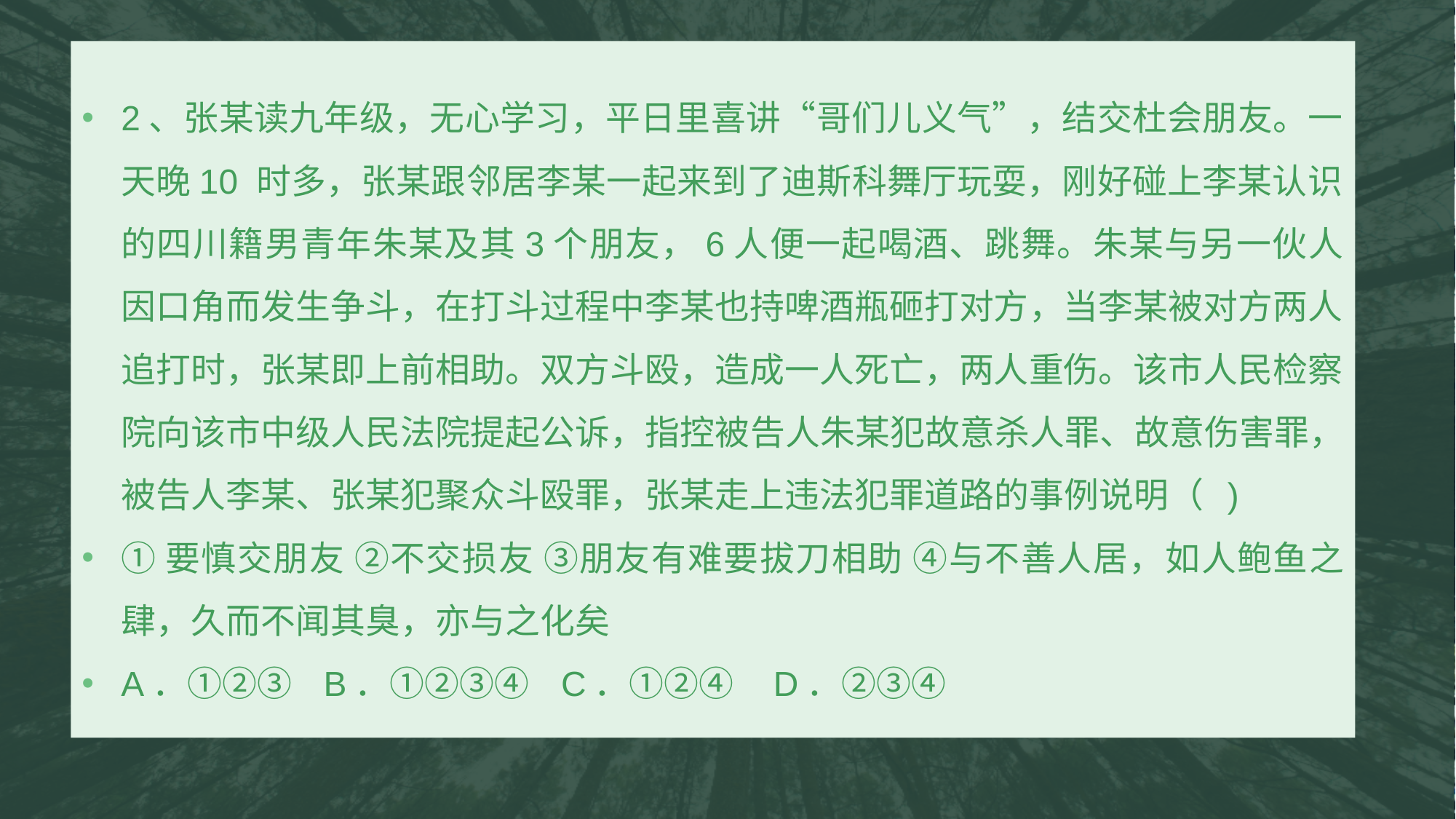

2、张某读九年级，无心学习，平日里喜讲“哥们儿义气”，结交杜会朋友。一天晚10 时多，张某跟邻居李某一起来到了迪斯科舞厅玩耍，刚好碰上李某认识的四川籍男青年朱某及其3个朋友，6人便一起喝酒、跳舞。朱某与另一伙人因口角而发生争斗，在打斗过程中李某也持啤酒瓶砸打对方，当李某被对方两人追打时，张某即上前相助。双方斗殴，造成一人死亡，两人重伤。该市人民检察院向该市中级人民法院提起公诉，指控被告人朱某犯故意杀人罪、故意伤害罪，被告人李某、张某犯聚众斗殴罪，张某走上违法犯罪道路的事例说明（  )
①要慎交朋友 ②不交损友 ③朋友有难要拔刀相助 ④与不善人居，如人鲍鱼之肆，久而不闻其臭，亦与之化矣
A．①②③   B．①②③④   C．①②④    D．②③④